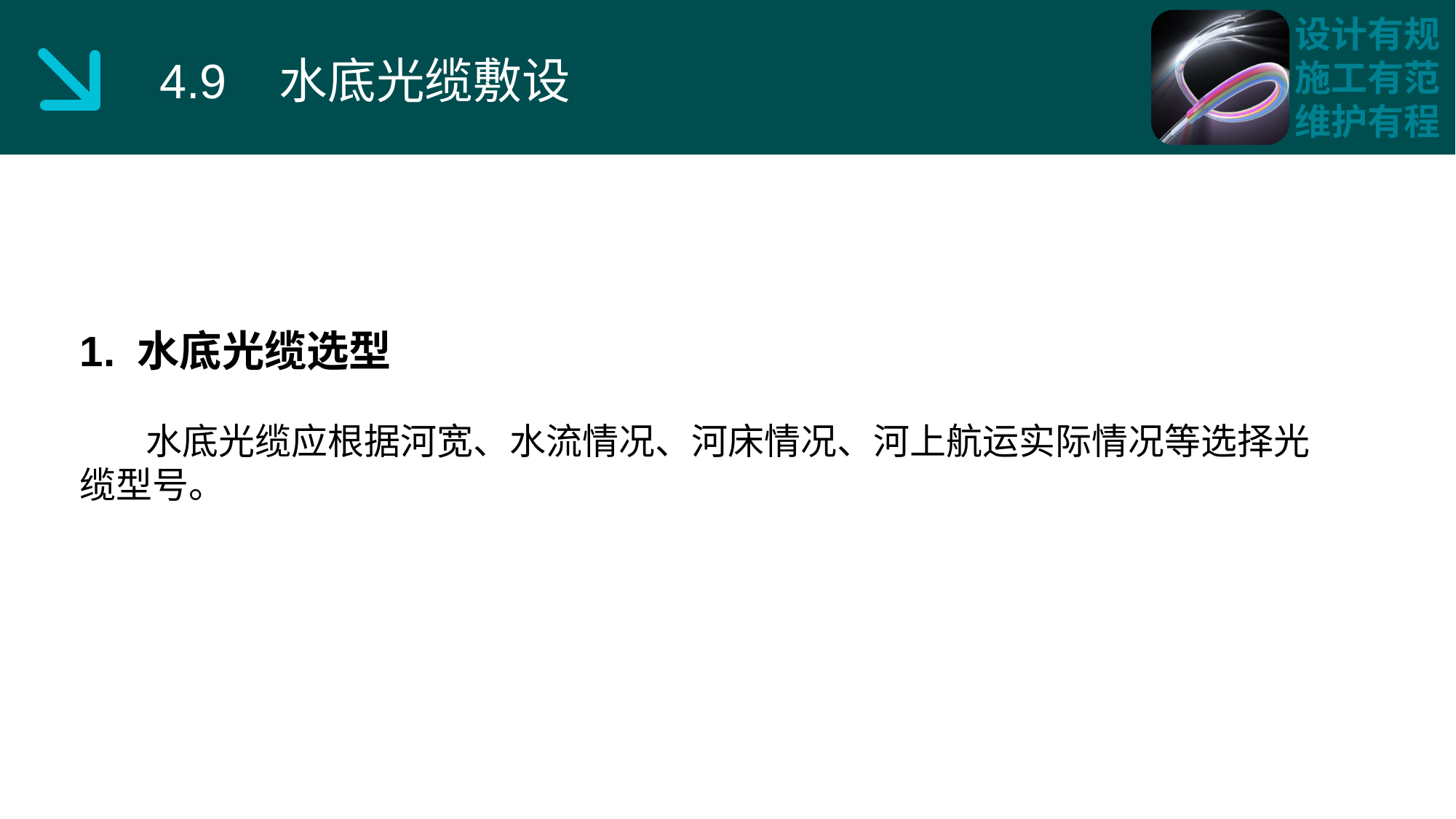

4.9   水底光缆敷设

1. 水底光缆选型

       水底光缆应根据河宽、水流情况、河床情况、河上航运实际情况等选择光缆型号。